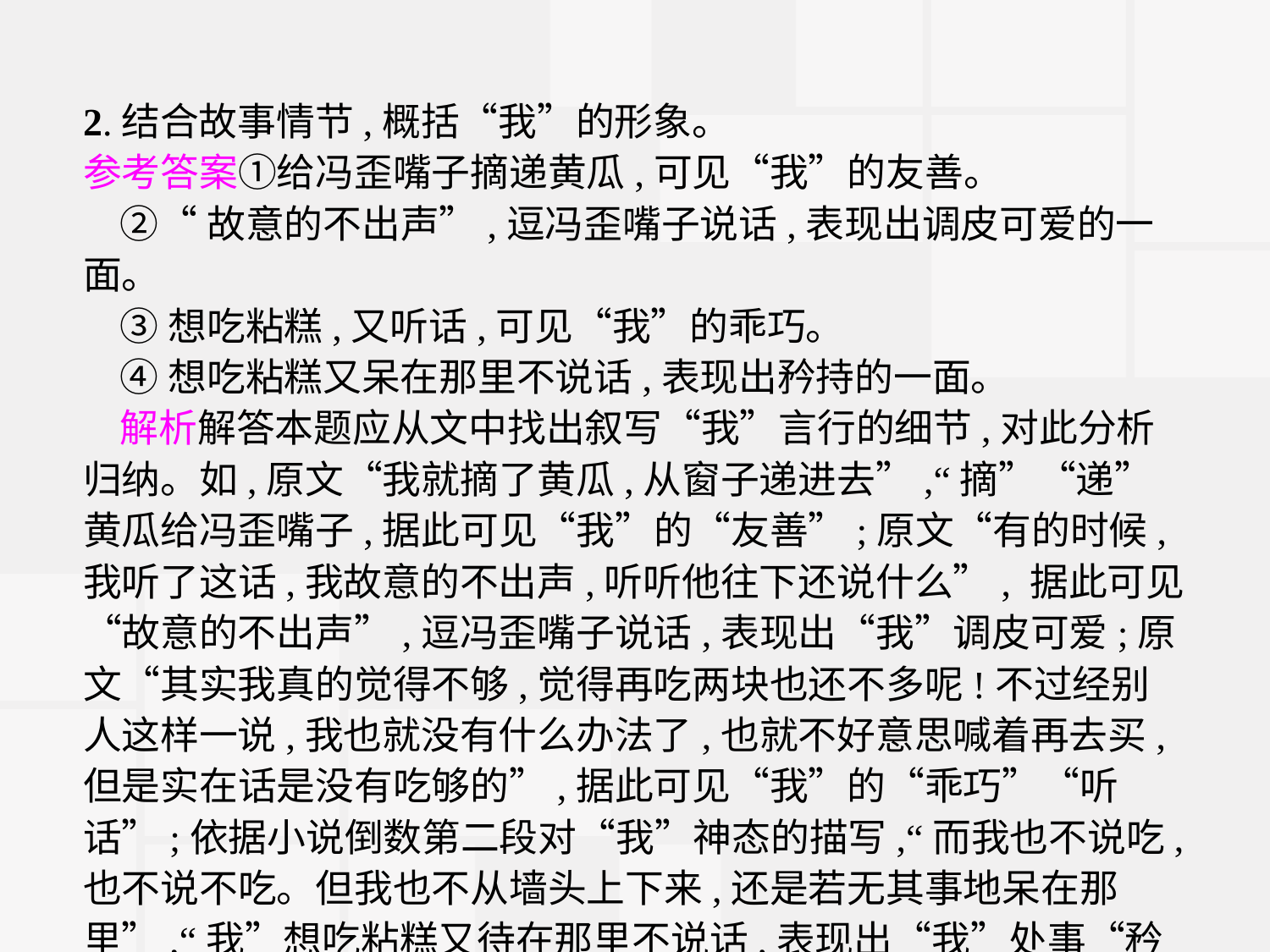

2.结合故事情节,概括“我”的形象。
参考答案①给冯歪嘴子摘递黄瓜,可见“我”的友善。
②“故意的不出声”,逗冯歪嘴子说话,表现出调皮可爱的一面。
③想吃粘糕,又听话,可见“我”的乖巧。
④想吃粘糕又呆在那里不说话,表现出矜持的一面。
解析解答本题应从文中找出叙写“我”言行的细节,对此分析归纳。如,原文“我就摘了黄瓜,从窗子递进去”,“摘”“递”黄瓜给冯歪嘴子,据此可见“我”的“友善”;原文“有的时候,我听了这话,我故意的不出声,听听他往下还说什么”, 据此可见“故意的不出声”,逗冯歪嘴子说话,表现出“我”调皮可爱;原文“其实我真的觉得不够,觉得再吃两块也还不多呢!不过经别人这样一说,我也就没有什么办法了,也就不好意思喊着再去买,但是实在话是没有吃够的”,据此可见“我”的“乖巧”“听话”;依据小说倒数第二段对“我”神态的描写,“而我也不说吃,也不说不吃。但我也不从墙头上下来,还是若无其事地呆在那里”,“我”想吃粘糕又待在那里不说话,表现出“我”处事“矜持”的特点。整合以上信息,便可概括出“我”的形象特点。